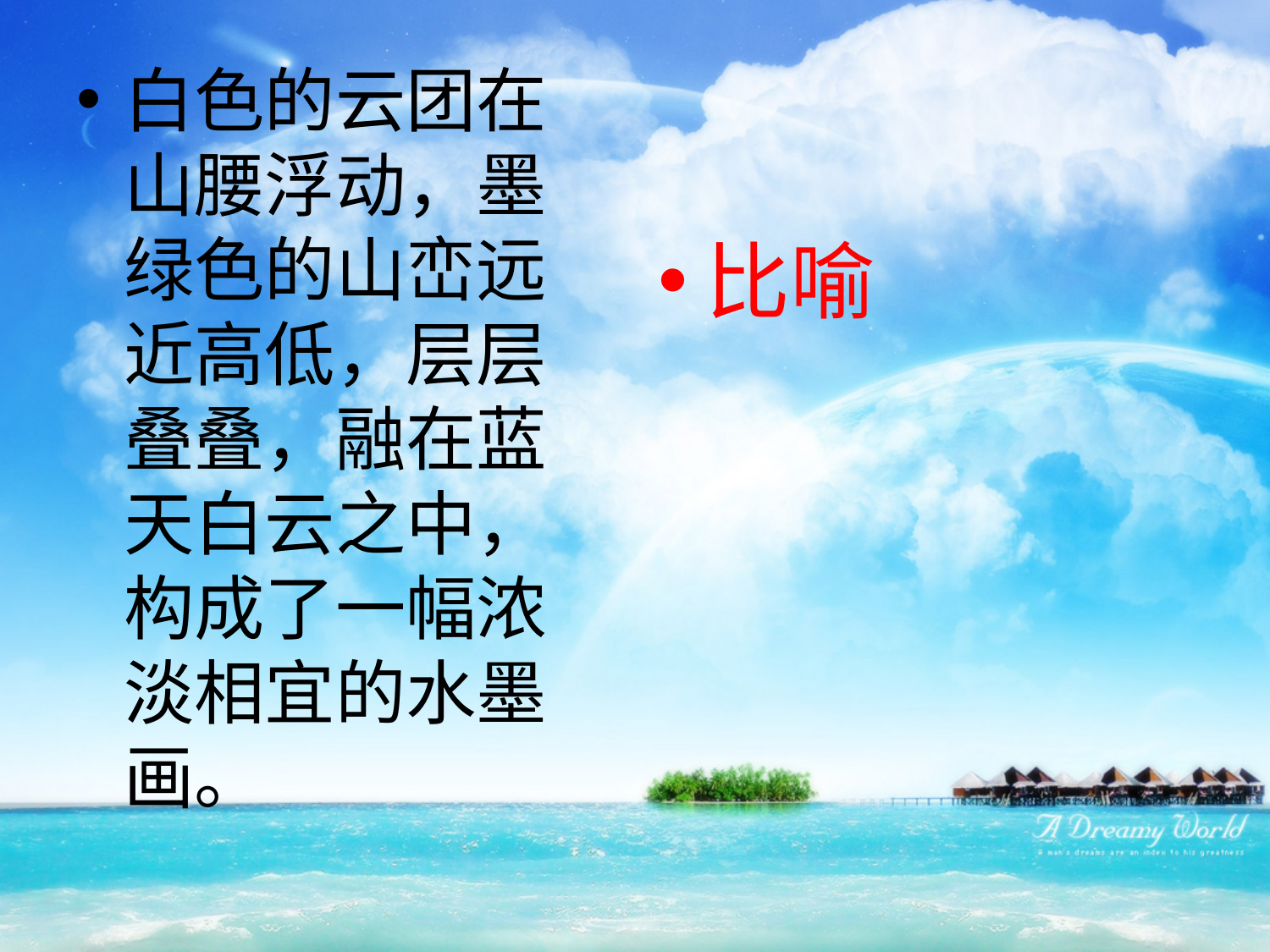

#
白色的云团在山腰浮动，墨绿色的山峦远近高低，层层叠叠，融在蓝天白云之中，构成了一幅浓淡相宜的水墨画。
比喻